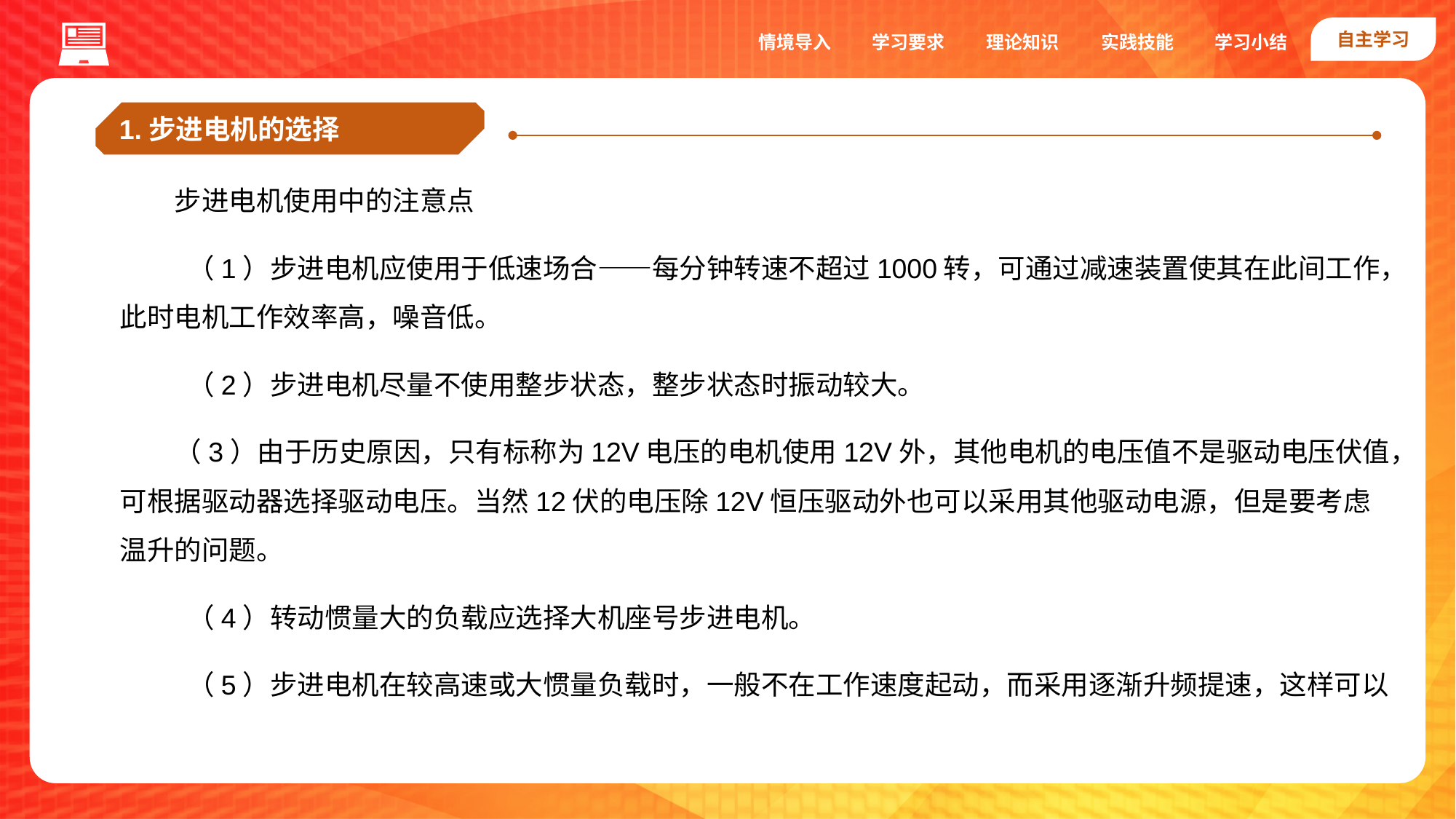

自主学习
实践技能
情境导入
学习要求
理论知识
学习小结

1.步进电机的选择
步进电机使用中的注意点
 （1）步进电机应使用于低速场合——每分钟转速不超过1000转，可通过减速装置使其在此间工作，此时电机工作效率高，噪音低。
 （2）步进电机尽量不使用整步状态，整步状态时振动较大。
（3）由于历史原因，只有标称为12V电压的电机使用12V外，其他电机的电压值不是驱动电压伏值，可根据驱动器选择驱动电压。当然12伏的电压除12V恒压驱动外也可以采用其他驱动电源，但是要考虑温升的问题。
 （4）转动惯量大的负载应选择大机座号步进电机。
 （5）步进电机在较高速或大惯量负载时，一般不在工作速度起动，而采用逐渐升频提速，这样可以